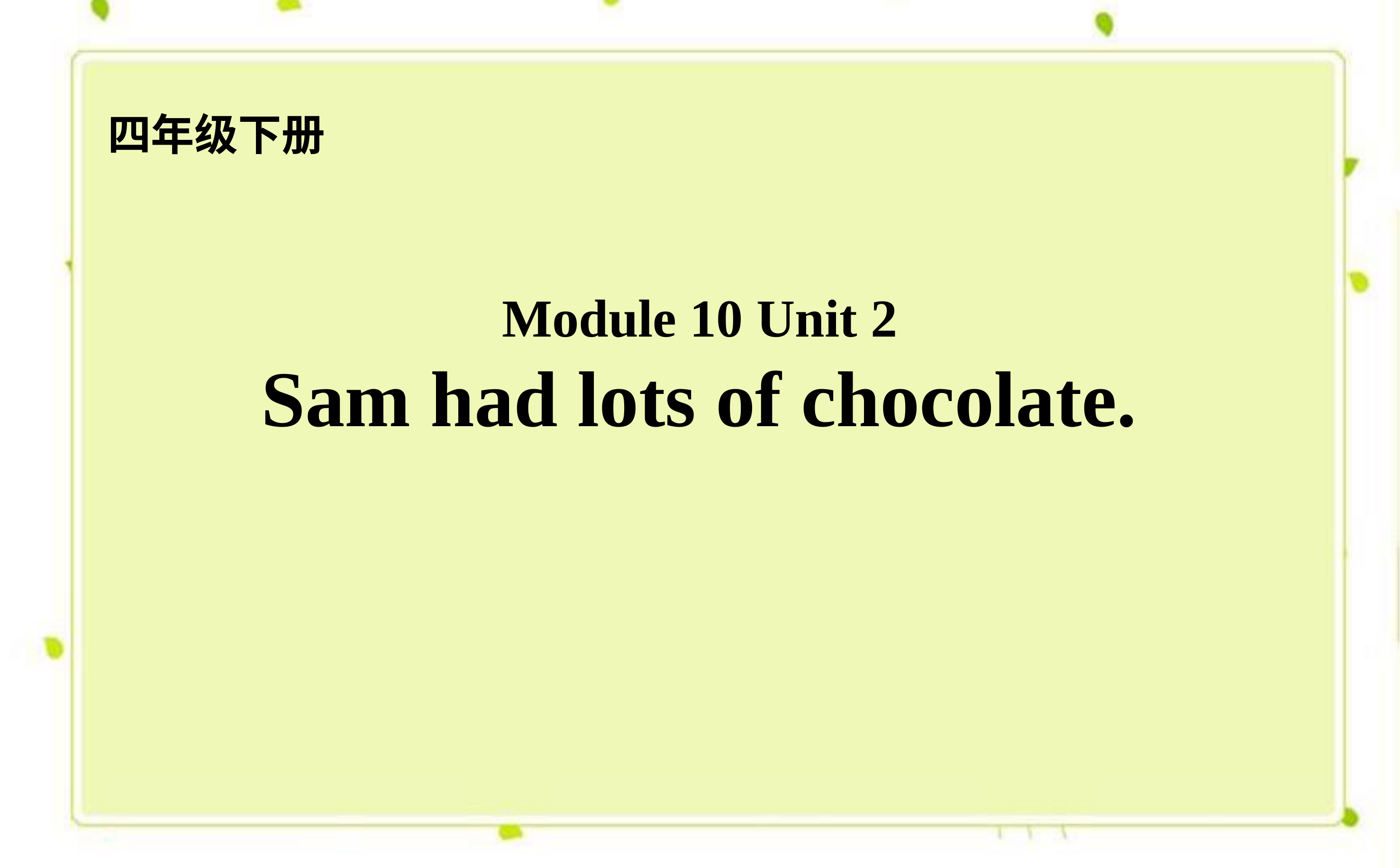

四年级下册
Module 10 Unit 2
Sam had lots of chocolate.